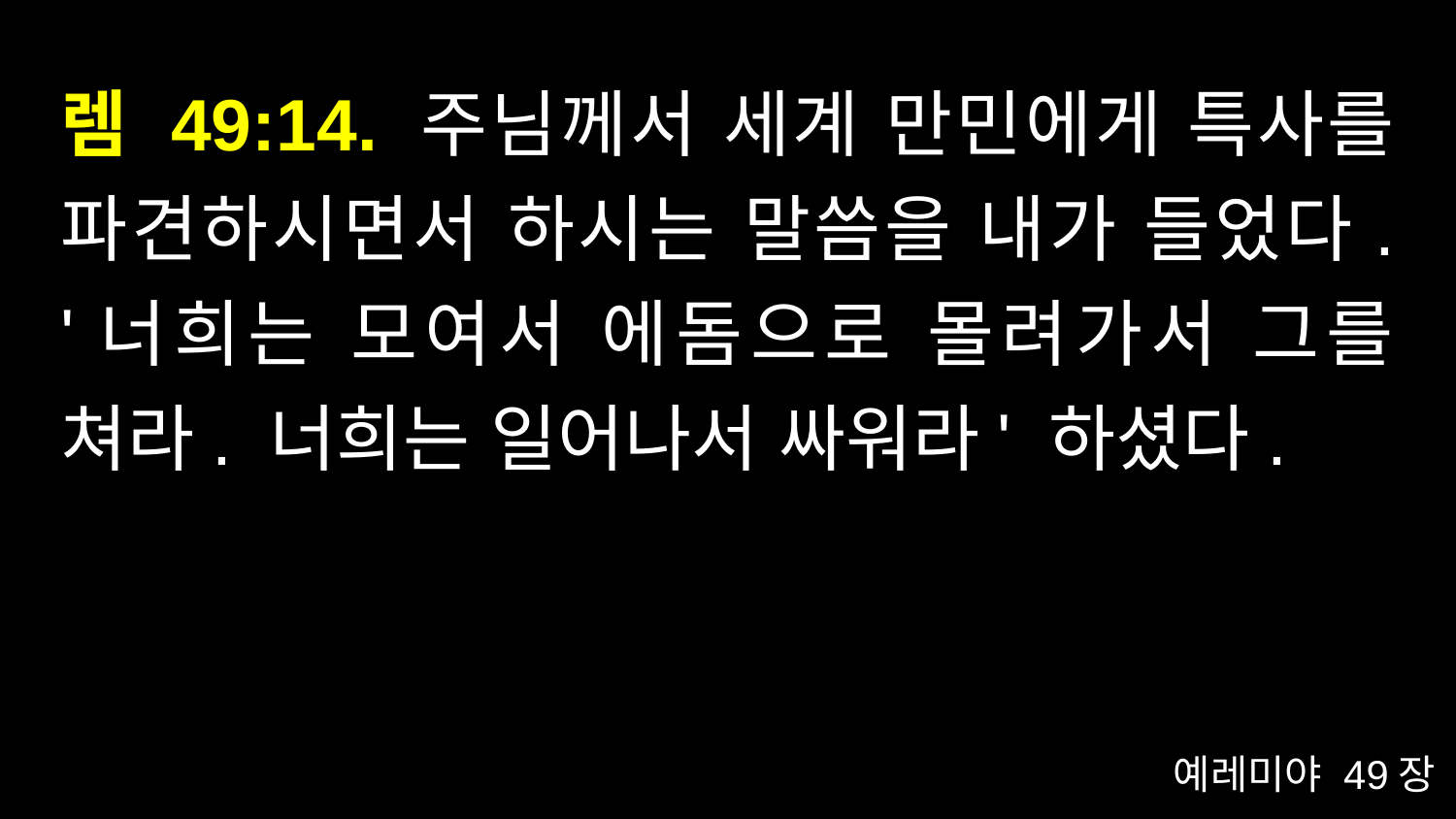

# 렘 49:14. 주님께서 세계 만민에게 특사를 파견하시면서 하시는 말씀을 내가 들었다. '너희는 모여서 에돔으로 몰려가서 그를 쳐라. 너희는 일어나서 싸워라' 하셨다.
예레미야 49장